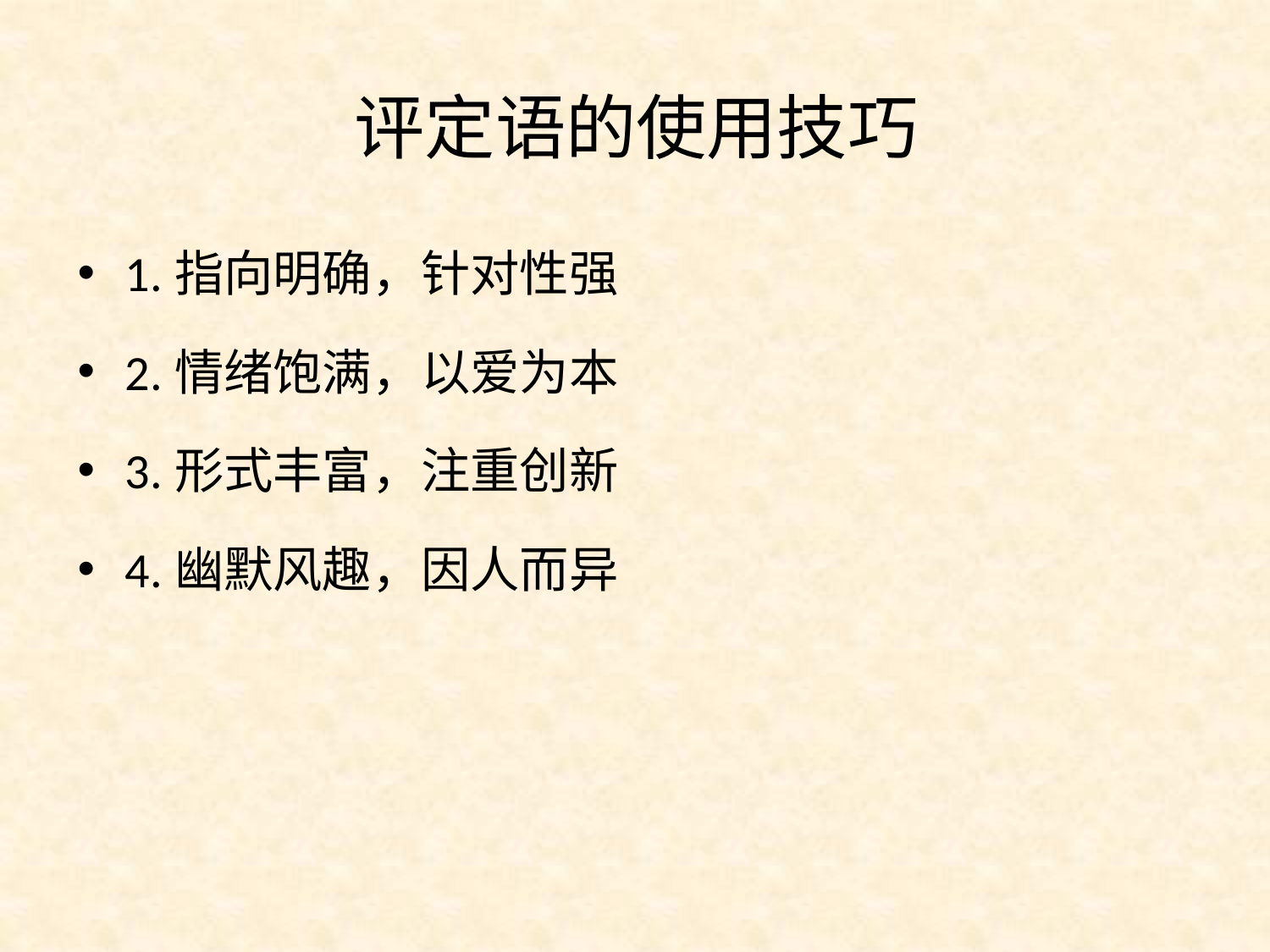

# 评定语的使用技巧
1.指向明确，针对性强
2.情绪饱满，以爱为本
3.形式丰富，注重创新
4.幽默风趣，因人而异